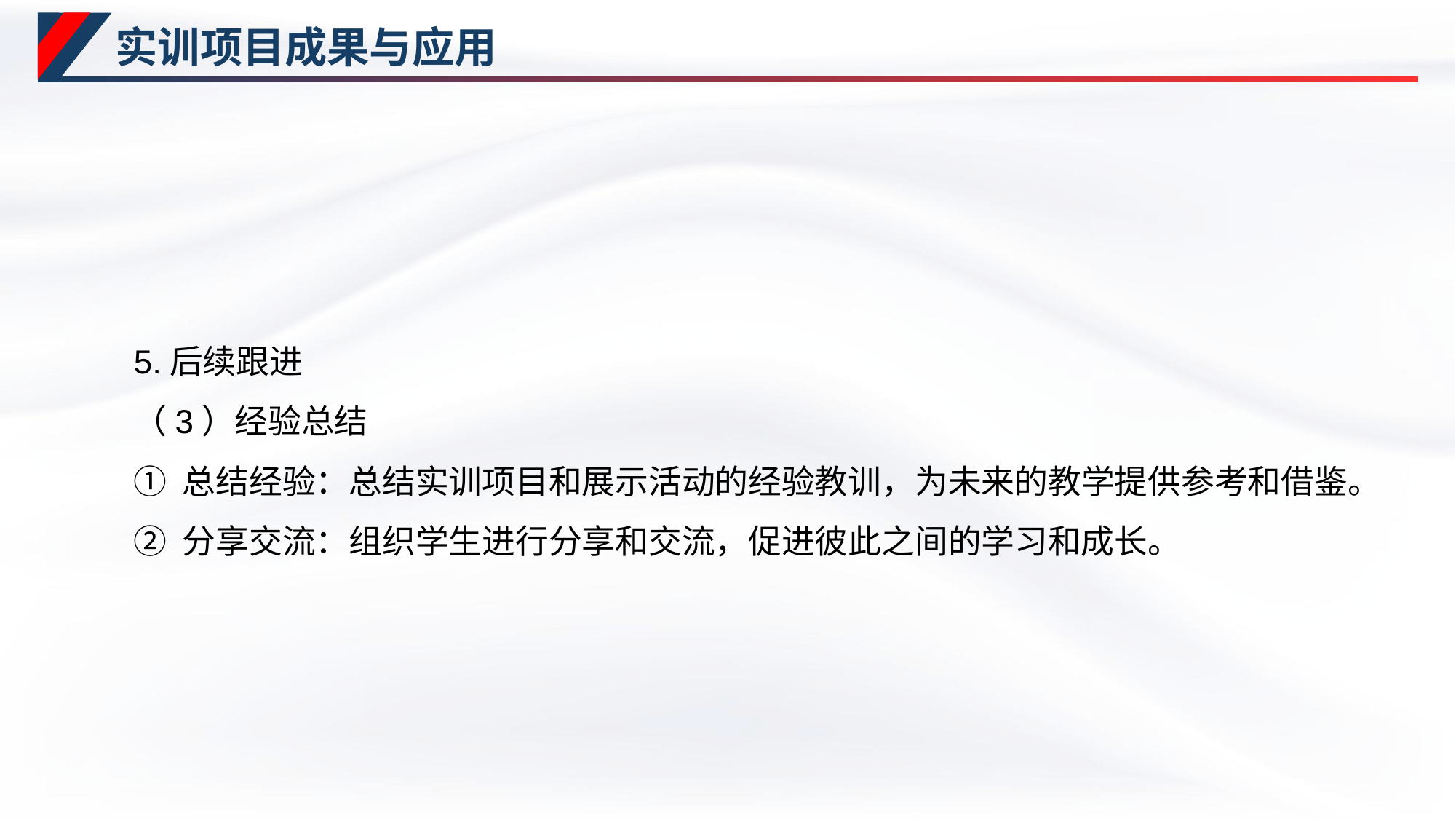

# 实训项目成果与应用
5.后续跟进
（3）经验总结
① 总结经验：总结实训项目和展示活动的经验教训，为未来的教学提供参考和借鉴。
② 分享交流：组织学生进行分享和交流，促进彼此之间的学习和成长。